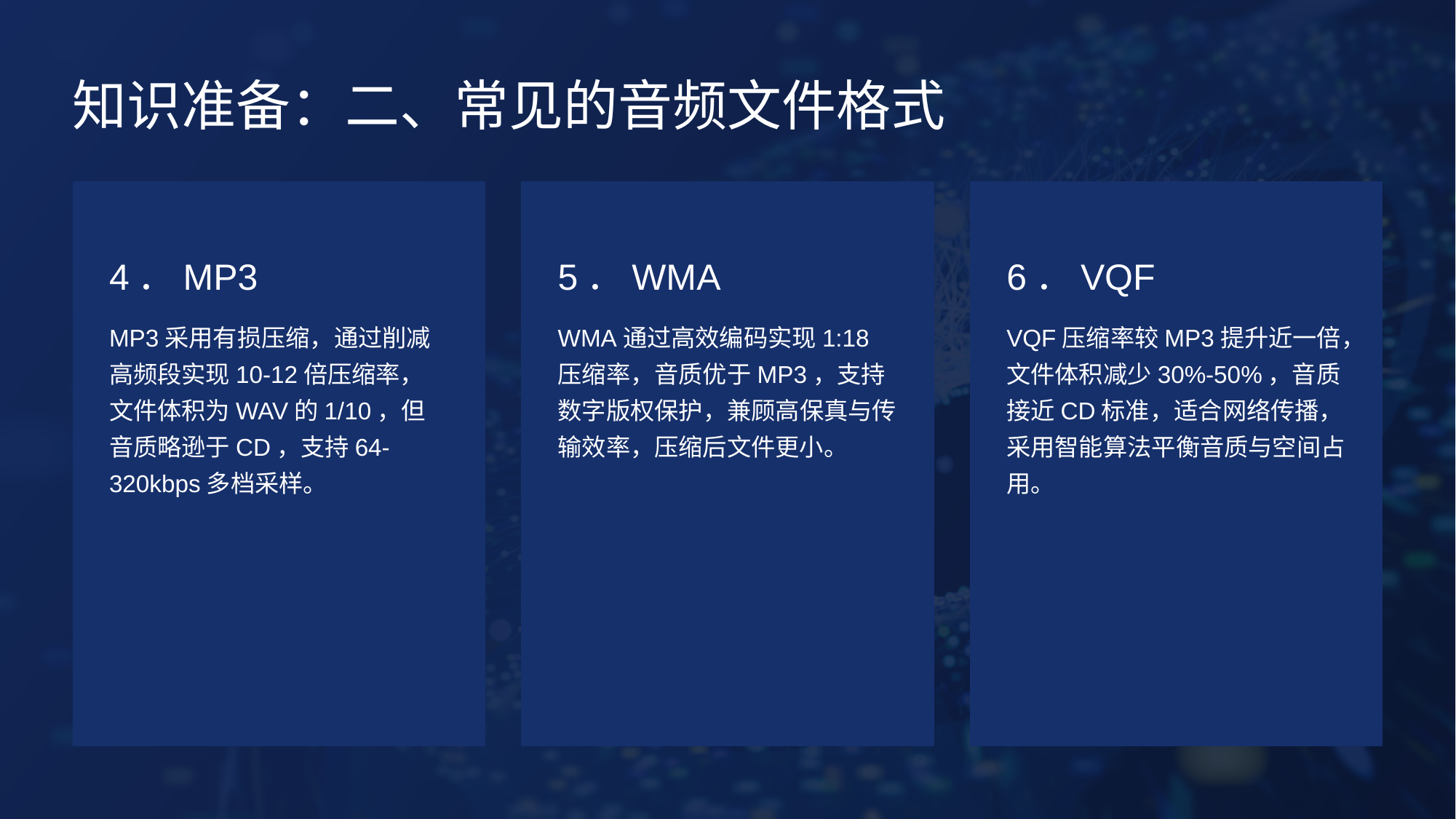

知识准备：二、常见的音频文件格式

4．MP3
5．WMA
6．VQF
MP3采用有损压缩，通过削减高频段实现10-12倍压缩率，文件体积为WAV的1/10，但音质略逊于CD，支持64-320kbps多档采样。
WMA通过高效编码实现1:18压缩率，音质优于MP3，支持数字版权保护，兼顾高保真与传输效率，压缩后文件更小。
VQF压缩率较MP3提升近一倍，文件体积减少30%-50%，音质接近CD标准，适合网络传播，采用智能算法平衡音质与空间占用。